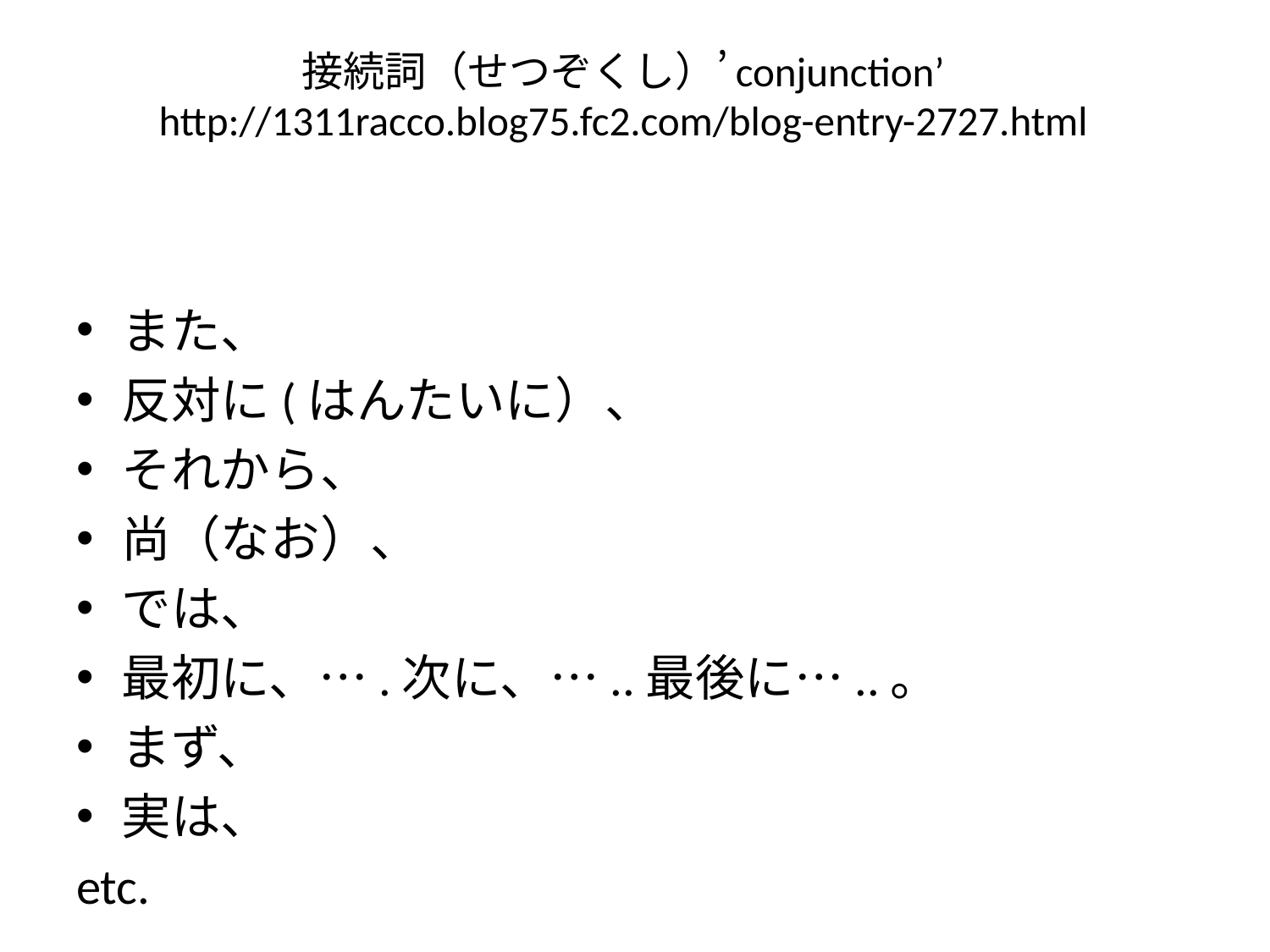

# 接続詞（せつぞくし）’conjunction’ http://1311racco.blog75.fc2.com/blog-entry-2727.html
また、
反対に(はんたいに）、
それから、
尚（なお）、
では、
最初に、….次に、…..最後に…..。
まず、
実は、
etc.